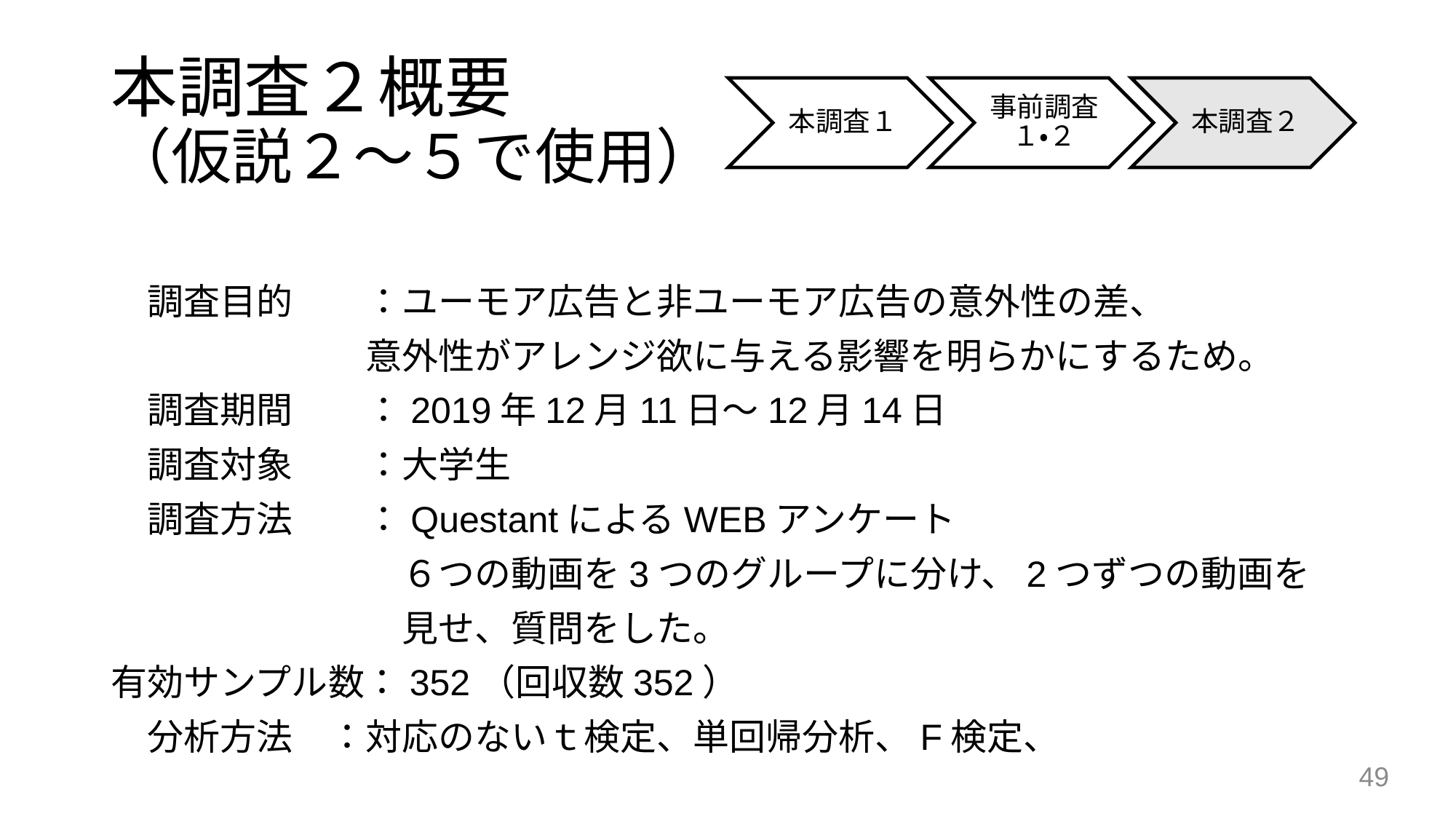

# 本調査２概要 （仮説２～５で使用）
本調査１
事前調査１・２
本調査２
　調査目的　　：ユーモア広告と非ユーモア広告の意外性の差、
　　　　　　　意外性がアレンジ欲に与える影響を明らかにするため。
　調査期間　　：2019年12月11日～12月14日
　調査対象　　：大学生
　調査方法　　：QuestantによるWEBアンケート
　　　　　　　　６つの動画を3つのグループに分け、2つずつの動画を
　　　　　　　　見せ、質問をした。
有効サンプル数：352（回収数352）
　分析方法　：対応のないｔ検定、単回帰分析、F検定、

49